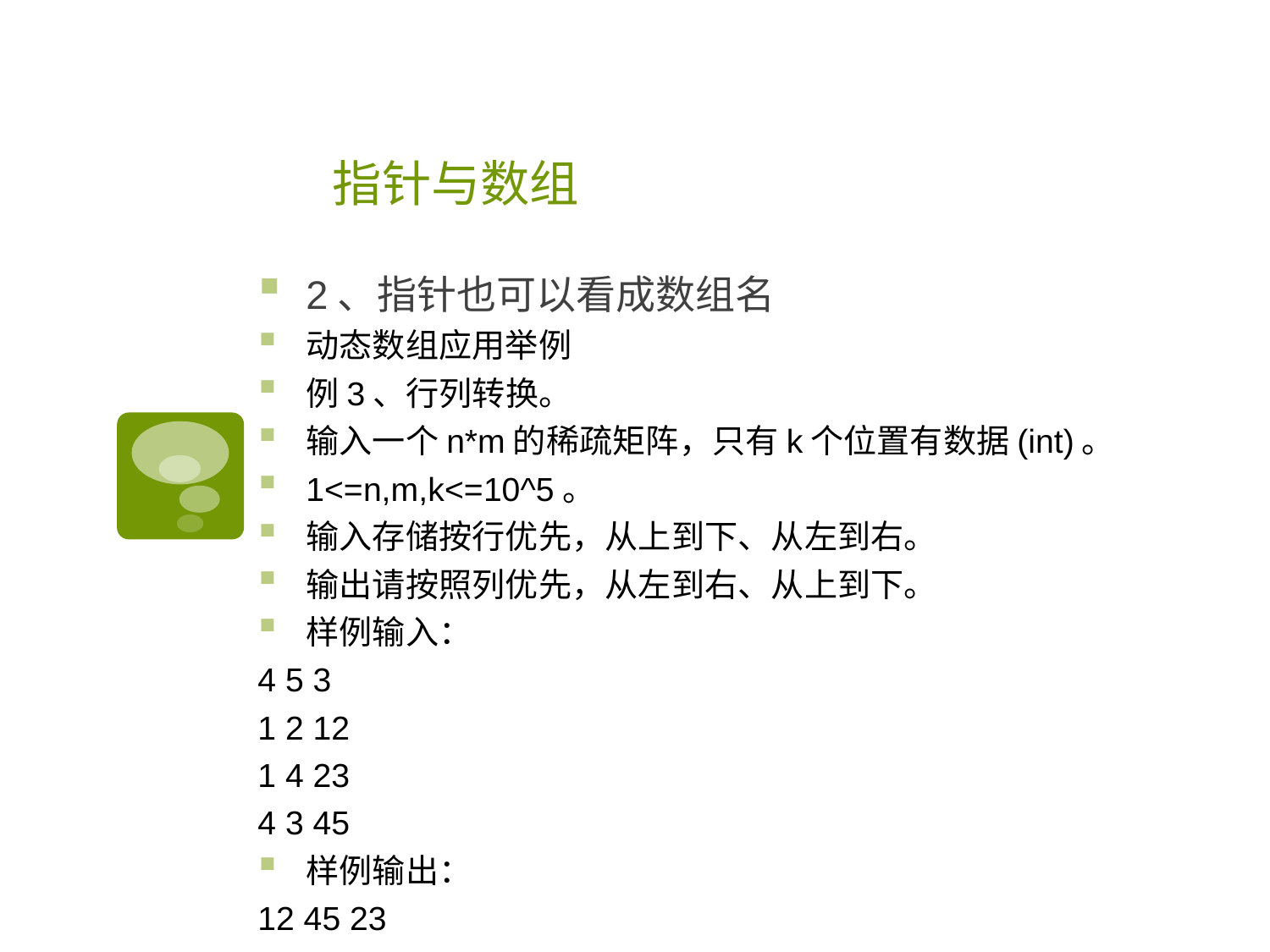

# 指针与数组
2、指针也可以看成数组名
动态数组应用举例
例3、行列转换。
输入一个n*m的稀疏矩阵，只有k个位置有数据(int)。
1<=n,m,k<=10^5。
输入存储按行优先，从上到下、从左到右。
输出请按照列优先，从左到右、从上到下。
样例输入：
4 5 3
1 2 12
1 4 23
4 3 45
样例输出：
12 45 23